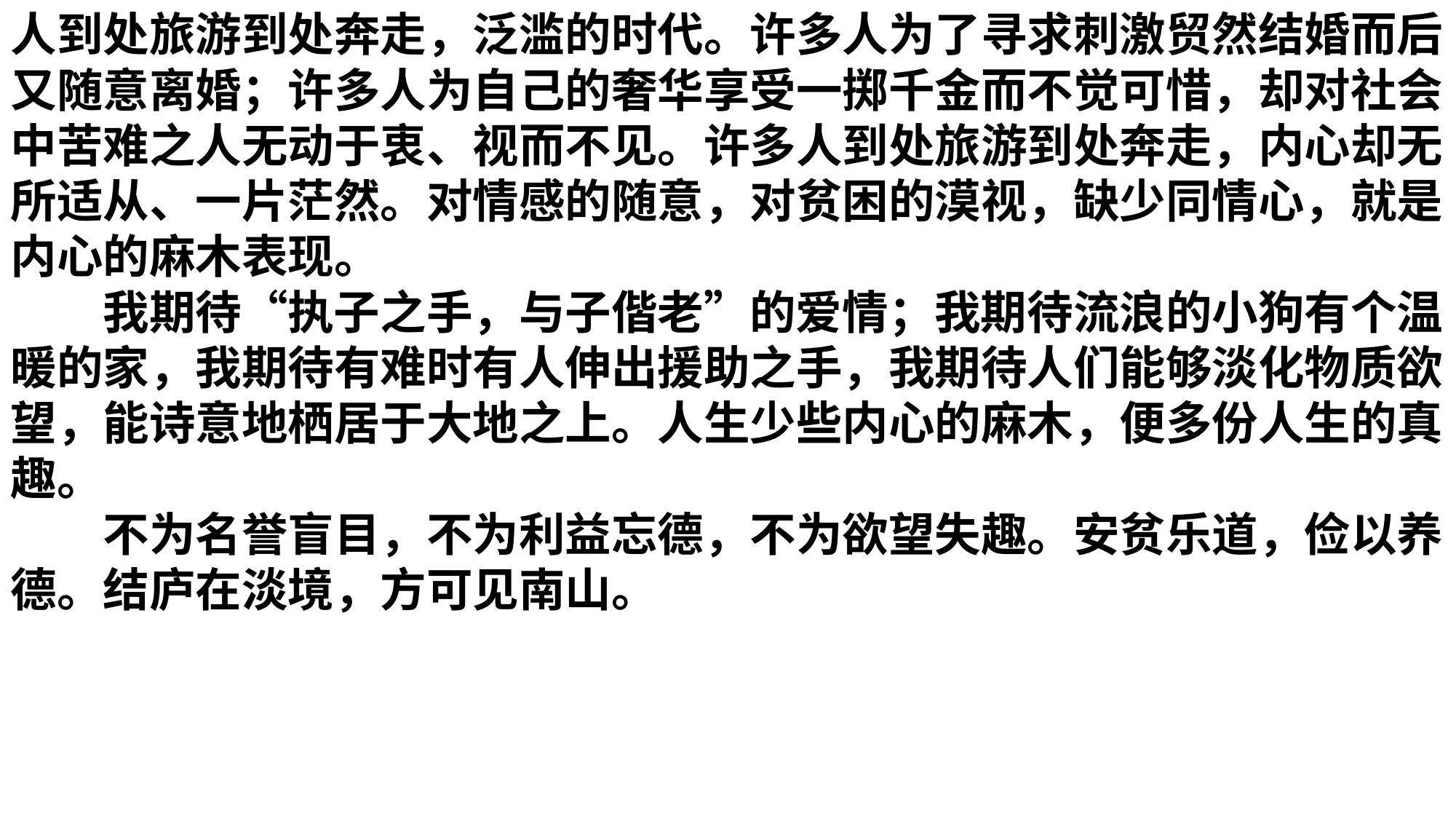

人到处旅游到处奔走，泛滥的时代。许多人为了寻求刺激贸然结婚而后又随意离婚；许多人为自己的奢华享受一掷千金而不觉可惜，却对社会中苦难之人无动于衷、视而不见。许多人到处旅游到处奔走，内心却无所适从、一片茫然。对情感的随意，对贫困的漠视，缺少同情心，就是内心的麻木表现。
　　我期待“执子之手，与子偕老”的爱情；我期待流浪的小狗有个温暖的家，我期待有难时有人伸出援助之手，我期待人们能够淡化物质欲望，能诗意地栖居于大地之上。人生少些内心的麻木，便多份人生的真趣。
　　不为名誉盲目，不为利益忘德，不为欲望失趣。安贫乐道，俭以养德。结庐在淡境，方可见南山。